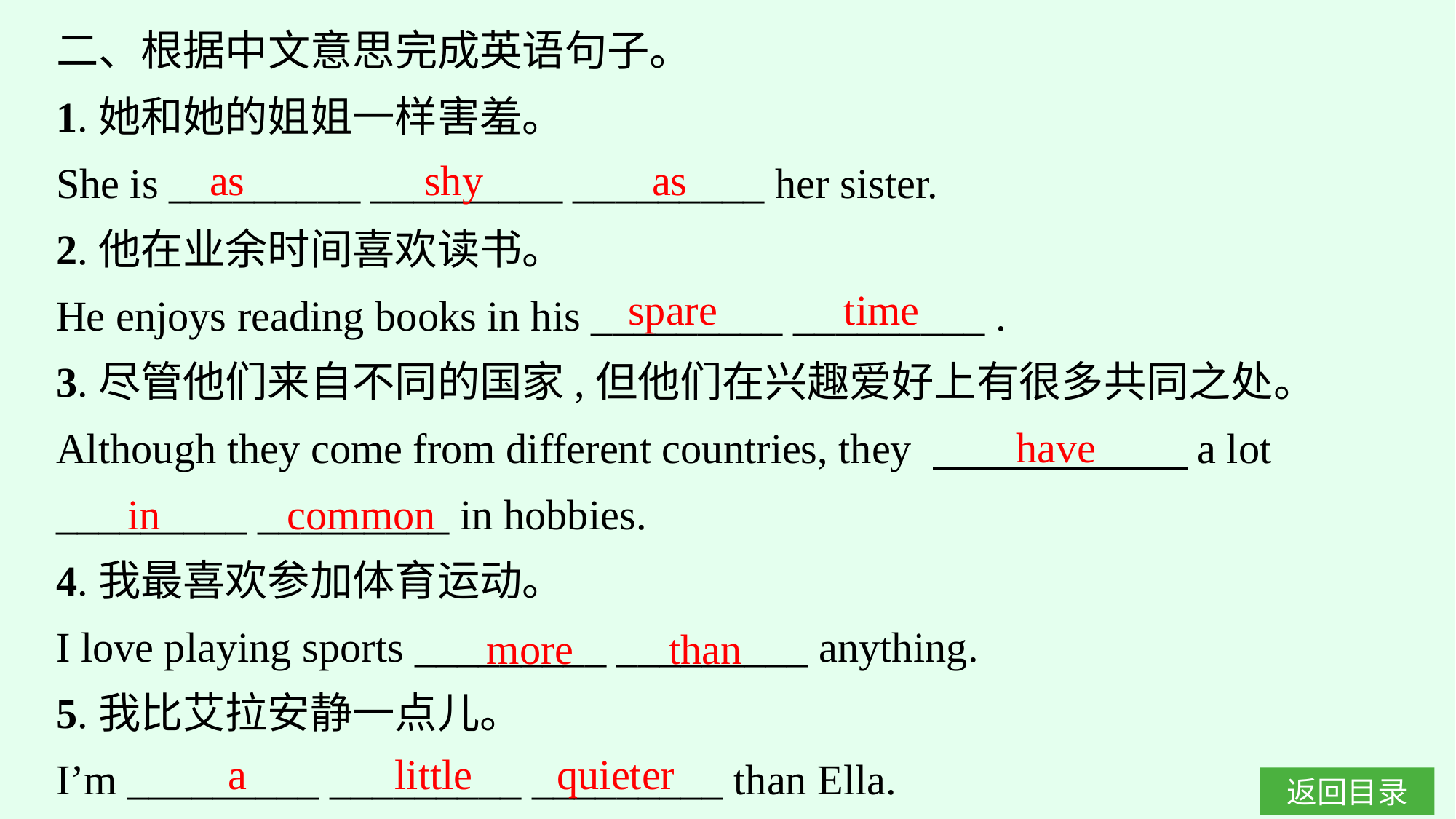

二、根据中文意思完成英语句子。
1.她和她的姐姐一样害羞。
She is _________ _________ _________ her sister.
2.他在业余时间喜欢读书。
He enjoys reading books in his _________ _________ .
3.尽管他们来自不同的国家,但他们在兴趣爱好上有很多共同之处。
Although they come from different countries, they 　　　　　　a lot
_________ _________ in hobbies.
4.我最喜欢参加体育运动。
I love playing sports _________ _________ anything.
5.我比艾拉安静一点儿。
I’m _________ _________ _________ than Ella.
as                 shy                as
spare            time
have
in            common
more         than
a              little        quieter